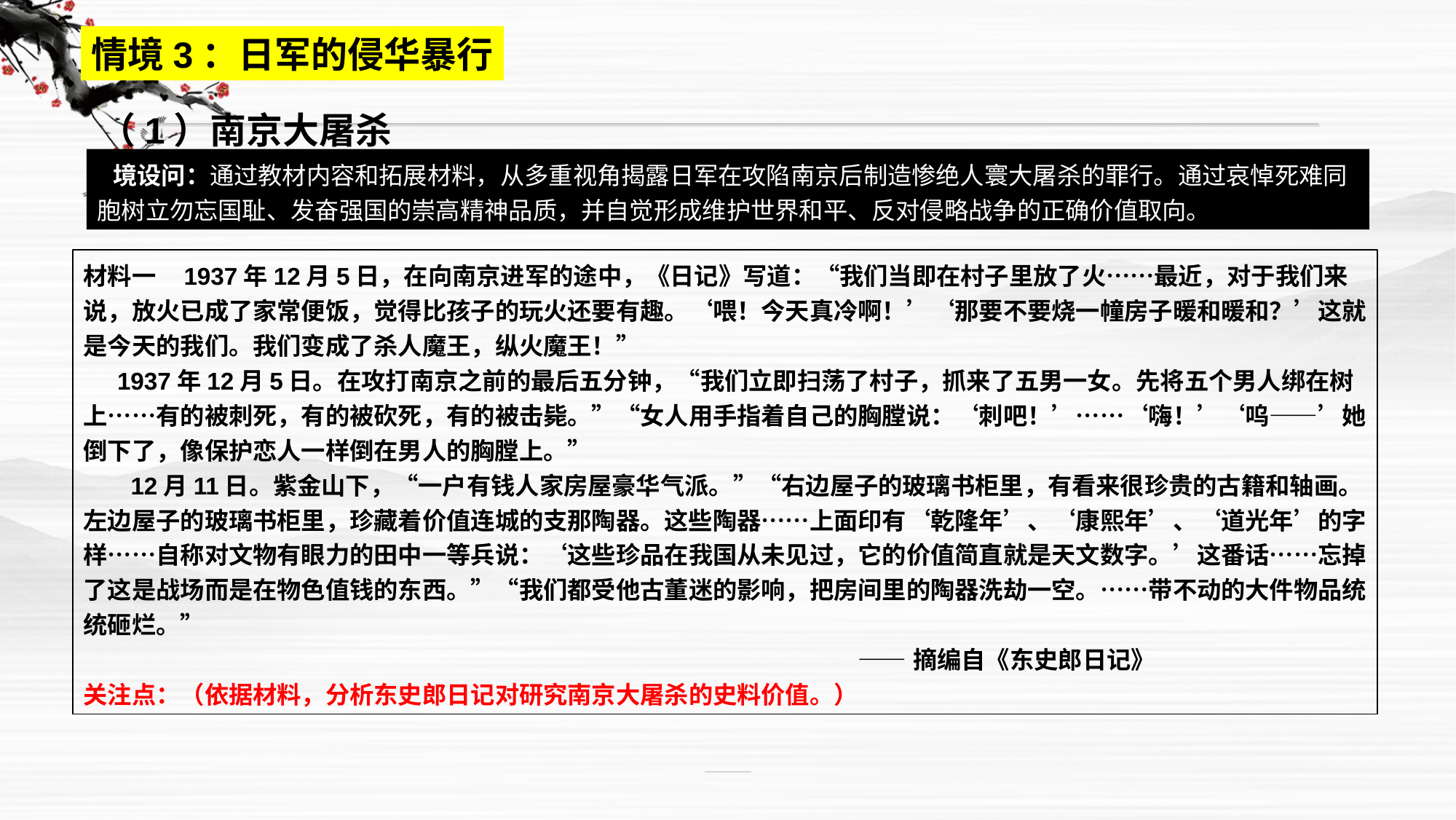

情境3：日军的侵华暴行
（1）南京大屠杀
情境设问：通过教材内容和拓展材料，从多重视角揭露日军在攻陷南京后制造惨绝人寰大屠杀的罪行。通过哀悼死难同胞树立勿忘国耻、发奋强国的崇高精神品质，并自觉形成维护世界和平、反对侵略战争的正确价值取向。
材料一    1937年12月5日，在向南京进军的途中，《日记》写道：“我们当即在村子里放了火……最近，对于我们来说，放火已成了家常便饭，觉得比孩子的玩火还要有趣。‘喂！今天真冷啊！’‘那要不要烧一幢房子暖和暖和？’这就是今天的我们。我们变成了杀人魔王，纵火魔王！”
     1937年12月5日。在攻打南京之前的最后五分钟，“我们立即扫荡了村子，抓来了五男一女。先将五个男人绑在树上……有的被刺死，有的被砍死，有的被击毙。”“女人用手指着自己的胸膛说：‘刺吧！’……‘嗨！’‘呜——’她倒下了，像保护恋人一样倒在男人的胸膛上。”
       12月11日。紫金山下，“一户有钱人家房屋豪华气派。”“右边屋子的玻璃书柜里，有看来很珍贵的古籍和轴画。左边屋子的玻璃书柜里，珍藏着价值连城的支那陶器。这些陶器……上面印有‘乾隆年’、‘康熙年’、‘道光年’的字样……自称对文物有眼力的田中一等兵说：‘这些珍品在我国从未见过，它的价值简直就是天文数字。’这番话……忘掉了这是战场而是在物色值钱的东西。”“我们都受他古董迷的影响，把房间里的陶器洗劫一空。……带不动的大件物品统统砸烂。”
                                                                                                                                              ——摘编自《东史郎日记》
关注点：（依据材料，分析东史郎日记对研究南京大屠杀的史料价值。）